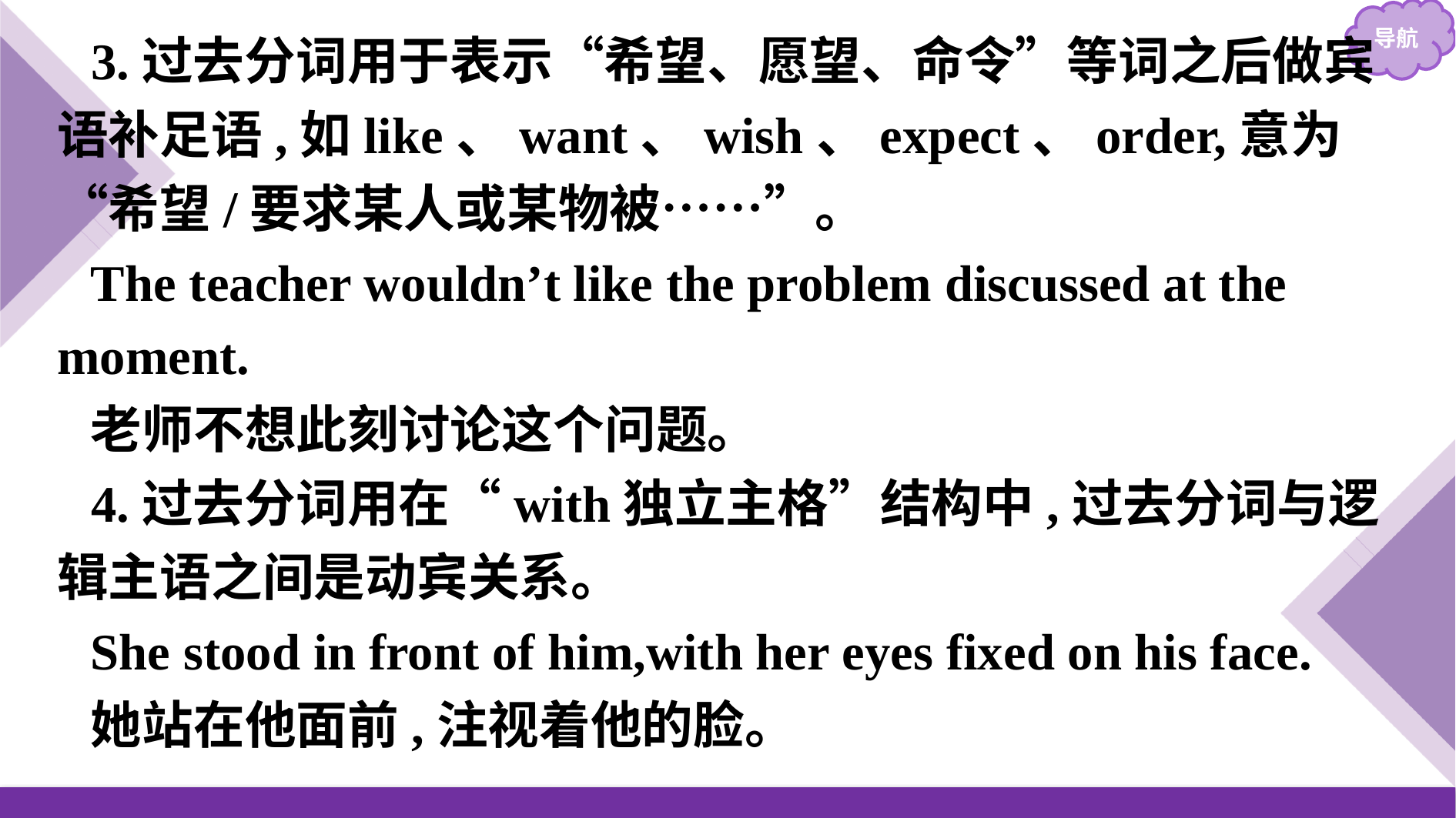

3.过去分词用于表示“希望、愿望、命令”等词之后做宾语补足语,如like、want、wish、expect、order,意为“希望/要求某人或某物被……”。
The teacher wouldn’t like the problem discussed at the moment.
老师不想此刻讨论这个问题。
4.过去分词用在“with独立主格”结构中,过去分词与逻辑主语之间是动宾关系。
She stood in front of him,with her eyes fixed on his face.
她站在他面前,注视着他的脸。